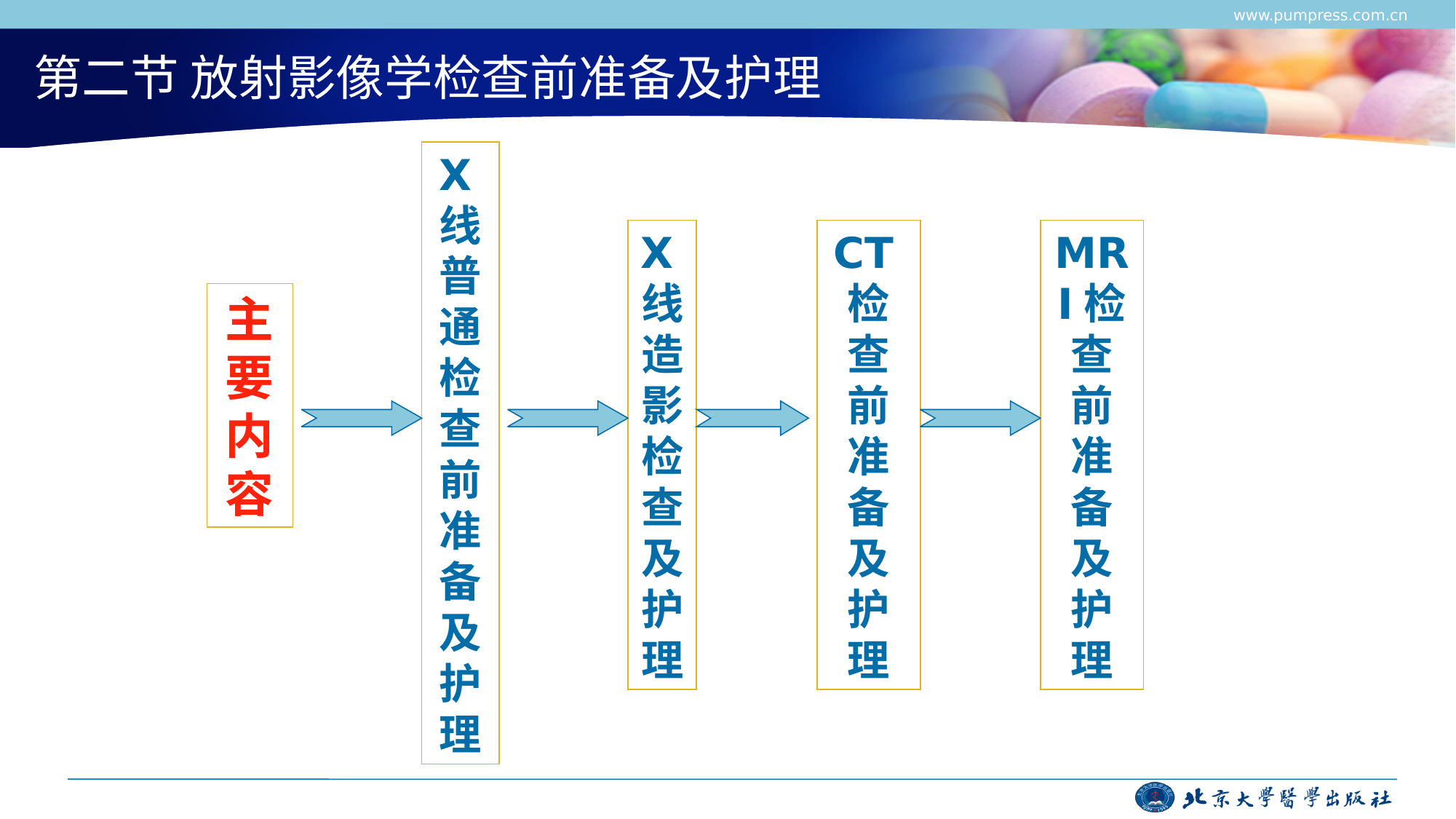

www.pumpress.com.cn
# 第二节 放射影像学检查前准备及护理
X线普通检查前准备及护理
X线造影检查及护理
CT检查前准备及护理
MRI检查前准备及护理
主要内容